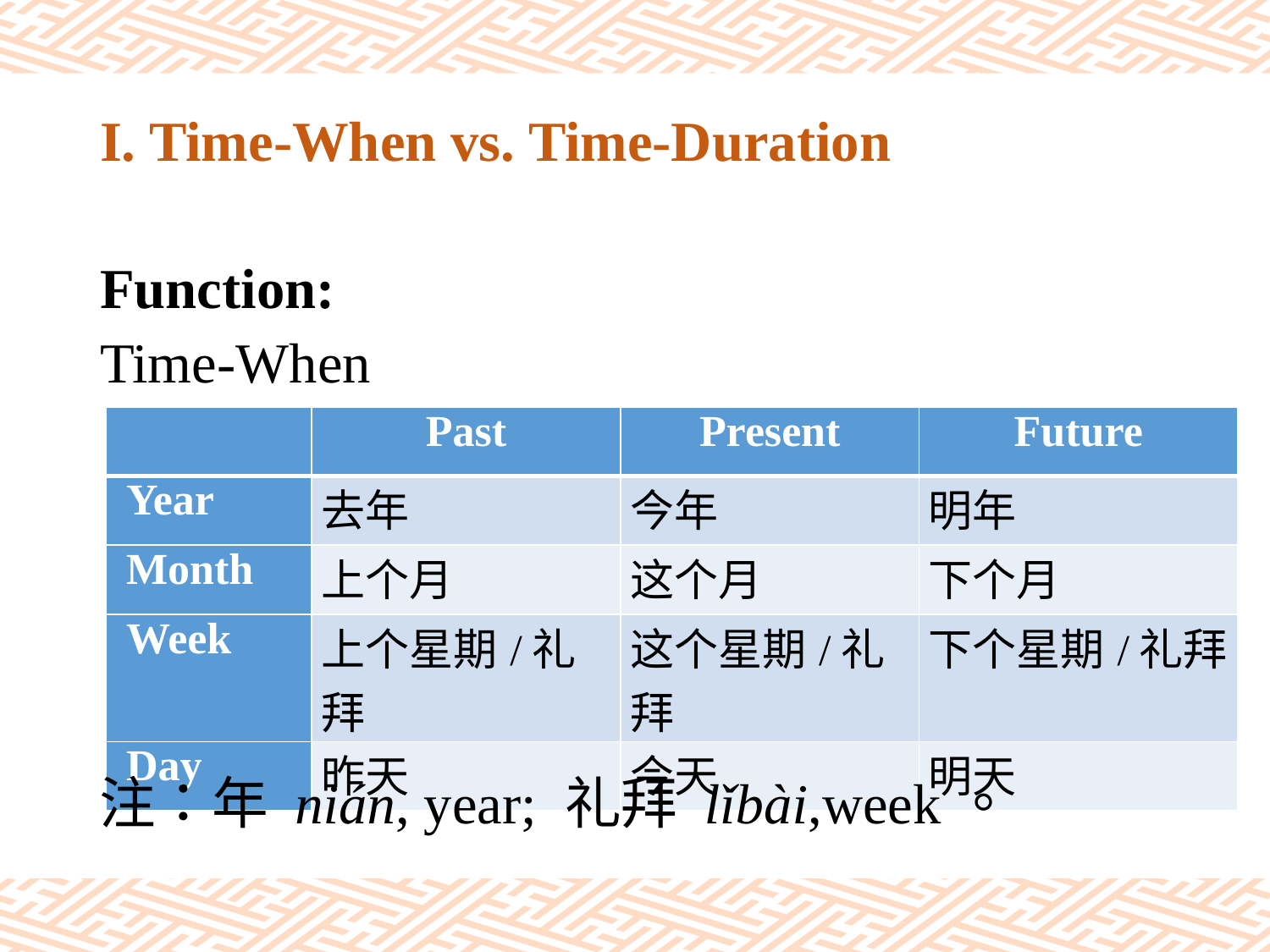

# I. Time-When vs. Time-Duration
Function:
Time-When
|  | Past | Present | Future |
| --- | --- | --- | --- |
| Year | 去年 | 今年 | 明年 |
| Month | 上个月 | 这个月 | 下个月 |
| Week | 上个星期/礼拜 | 这个星期/礼拜 | 下个星期/礼拜 |
| Day | 昨天 | 今天 | 明天 |
注：年 nián, year; 礼拜 lǐbài,week。